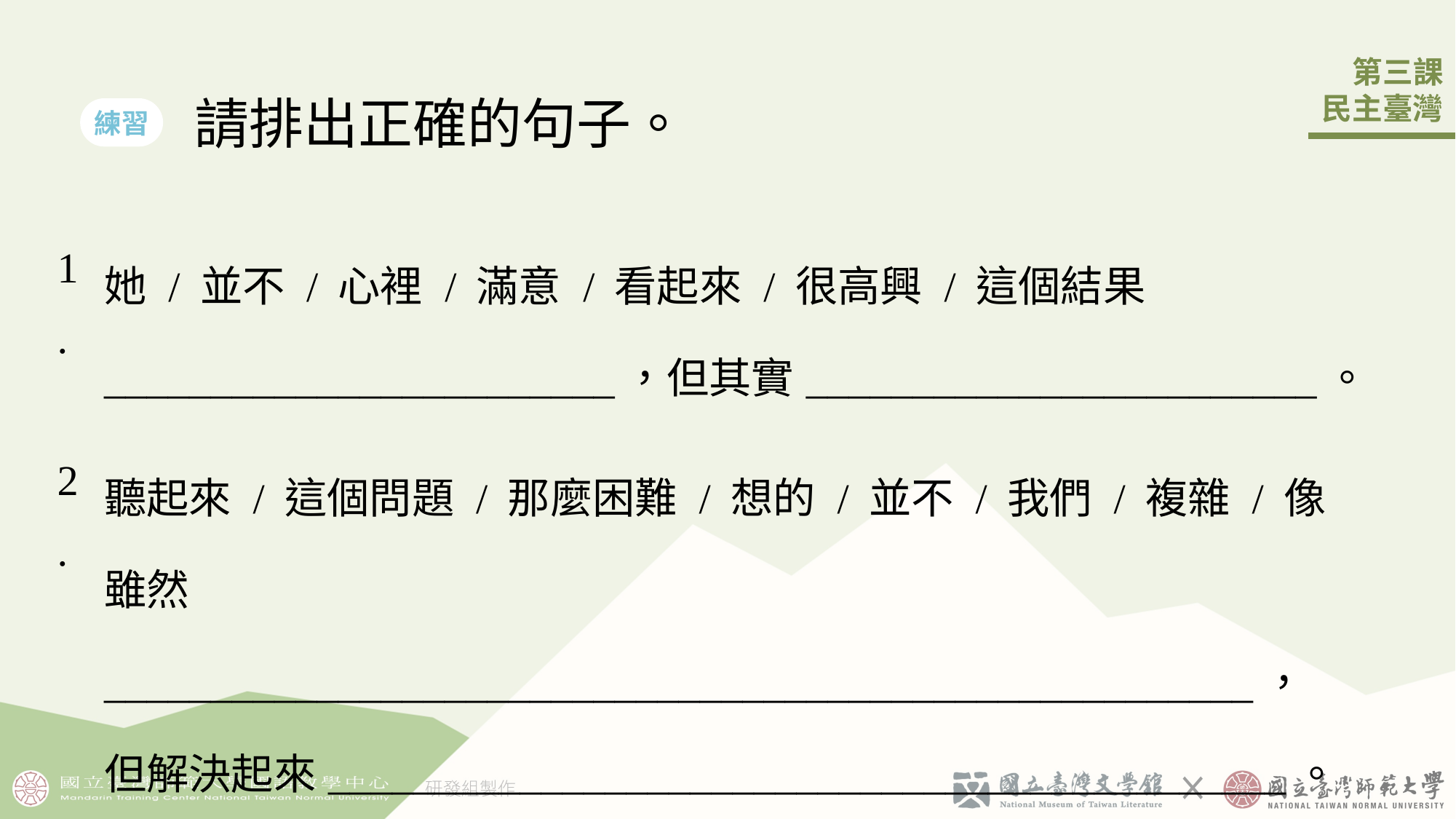

請排出正確的句子。
練習
| 1. | 她 / 並不 / 心裡󠇡 / 滿意 / 看起來 / 很高興󠇡 / 這個󠇡結果 \_\_\_\_\_\_\_\_\_\_\_\_\_\_\_\_\_\_\_\_\_\_\_\_，但其實\_\_\_\_\_\_\_\_\_\_\_\_\_\_\_\_\_\_\_\_\_\_\_\_。 |
| --- | --- |
| 2. | 聽起來 / 這個󠇡問題 / 那麼困難 / 想的 / 並不 / 我們 / 複雜 / 像 雖然\_\_\_\_\_\_\_\_\_\_\_\_\_\_\_\_\_\_\_\_\_\_\_\_\_\_\_\_\_\_\_\_\_\_\_\_\_\_\_\_\_\_\_\_\_\_\_\_\_\_\_\_\_\_， 但解決起來\_\_\_\_\_\_\_\_\_\_\_\_\_\_\_\_\_\_\_\_\_\_\_\_\_\_\_\_\_\_\_\_\_\_\_\_\_\_\_\_\_\_\_\_\_。 |